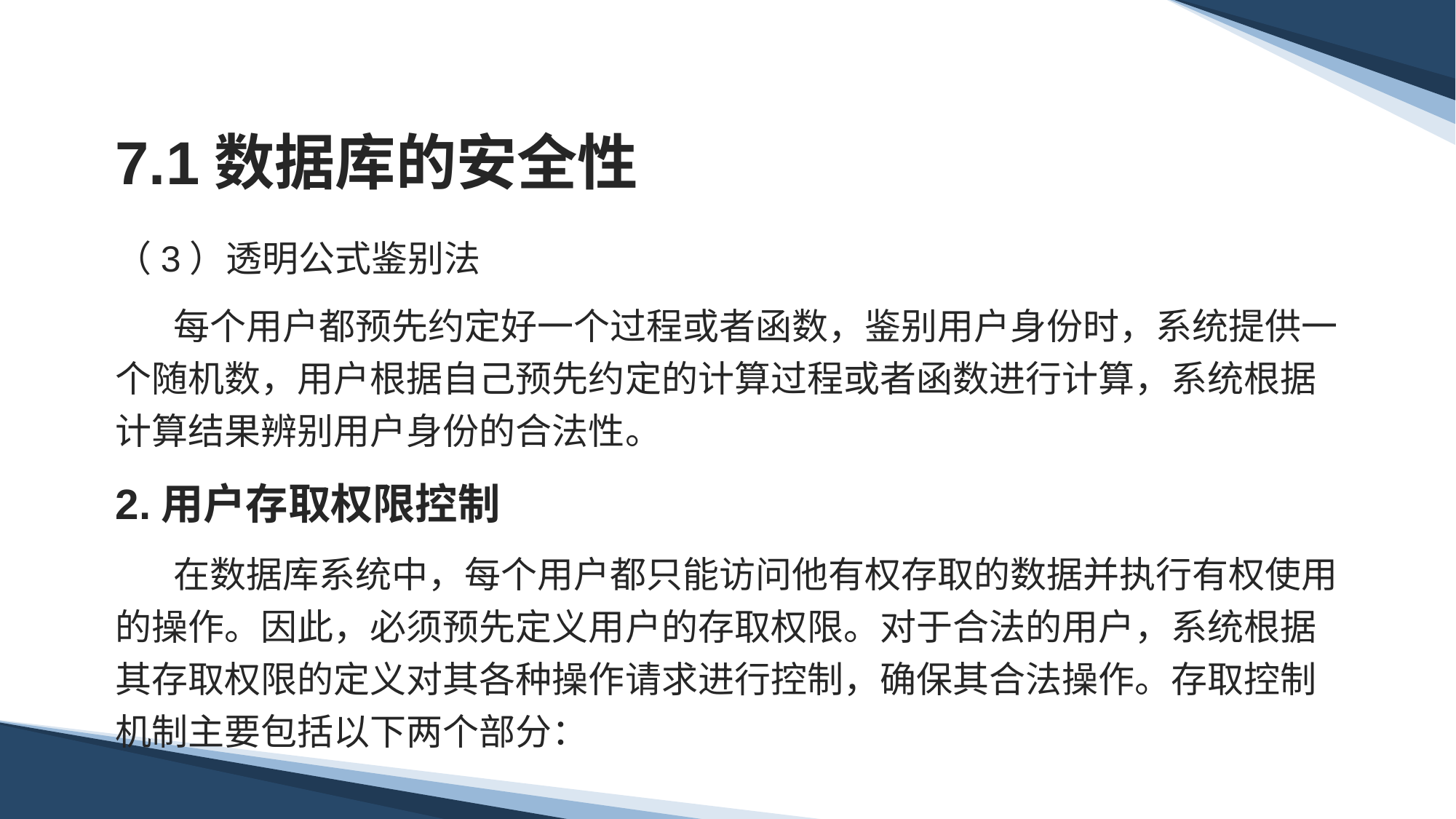

# 7.1数据库的安全性
（3）透明公式鉴别法
      每个用户都预先约定好一个过程或者函数，鉴别用户身份时，系统提供一个随机数，用户根据自己预先约定的计算过程或者函数进行计算，系统根据计算结果辨别用户身份的合法性。
2.用户存取权限控制
      在数据库系统中，每个用户都只能访问他有权存取的数据并执行有权使用的操作。因此，必须预先定义用户的存取权限。对于合法的用户，系统根据其存取权限的定义对其各种操作请求进行控制，确保其合法操作。存取控制机制主要包括以下两个部分：